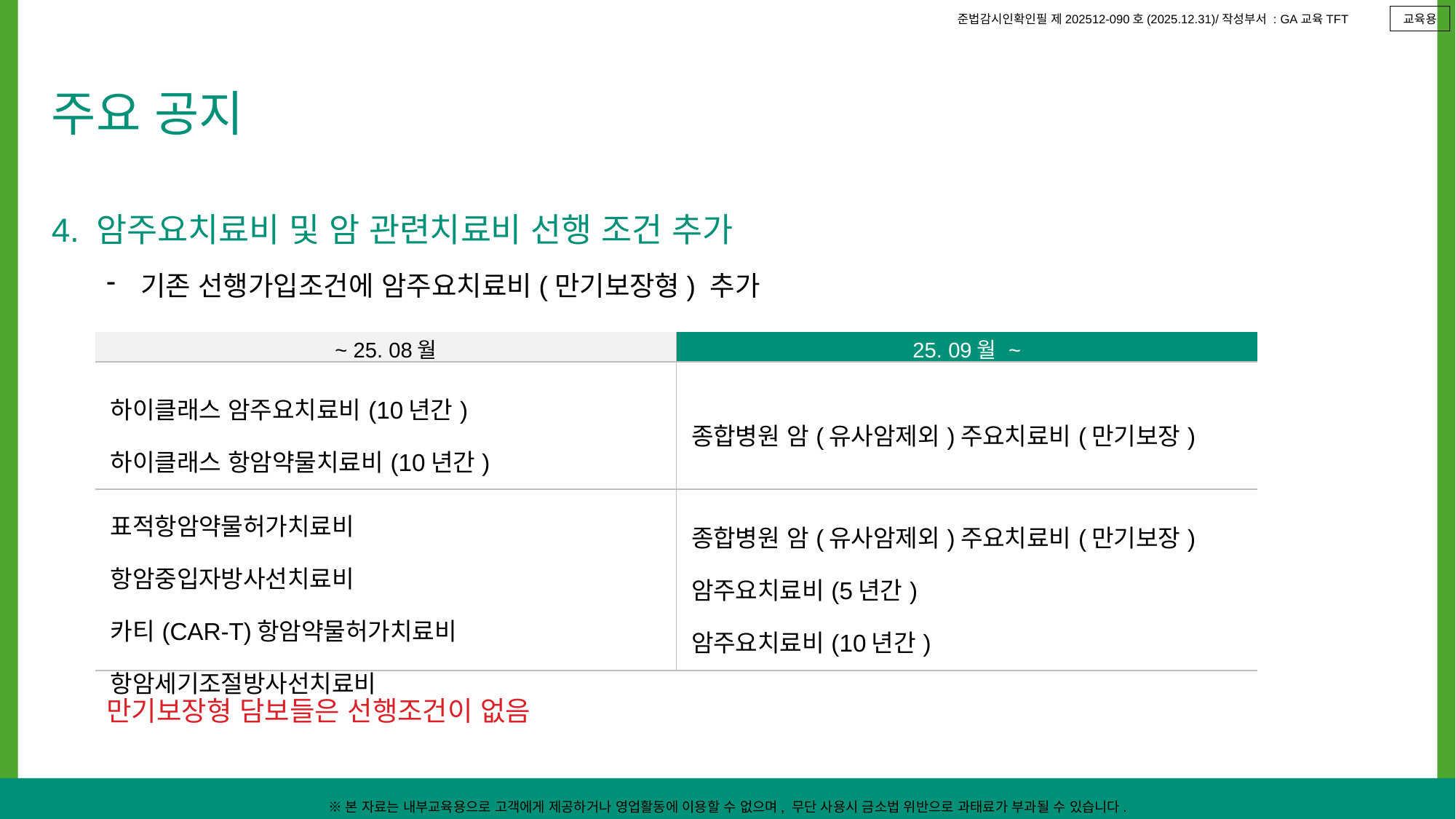

교육용
주요 공지
4. 암주요치료비 및 암 관련치료비 선행 조건 추가
기존 선행가입조건에 암주요치료비(만기보장형) 추가
| ~ 25. 08월 | 25. 09월 ~ |
| --- | --- |
| 하이클래스 암주요치료비(10년간) 하이클래스 항암약물치료비(10년간) | 종합병원 암(유사암제외)주요치료비(만기보장) |
| 표적항암약물허가치료비 항암중입자방사선치료비 카티(CAR-T)항암약물허가치료비 항암세기조절방사선치료비 | 종합병원 암(유사암제외)주요치료비(만기보장) 암주요치료비(5년간) 암주요치료비(10년간) |
만기보장형 담보들은 선행조건이 없음

※본 자료는 내부교육용으로 고객에게 제공하거나 영업활동에 이용할 수 없으며, 무단 사용시 금소법 위반으로 과태료가 부과될 수 있습니다.